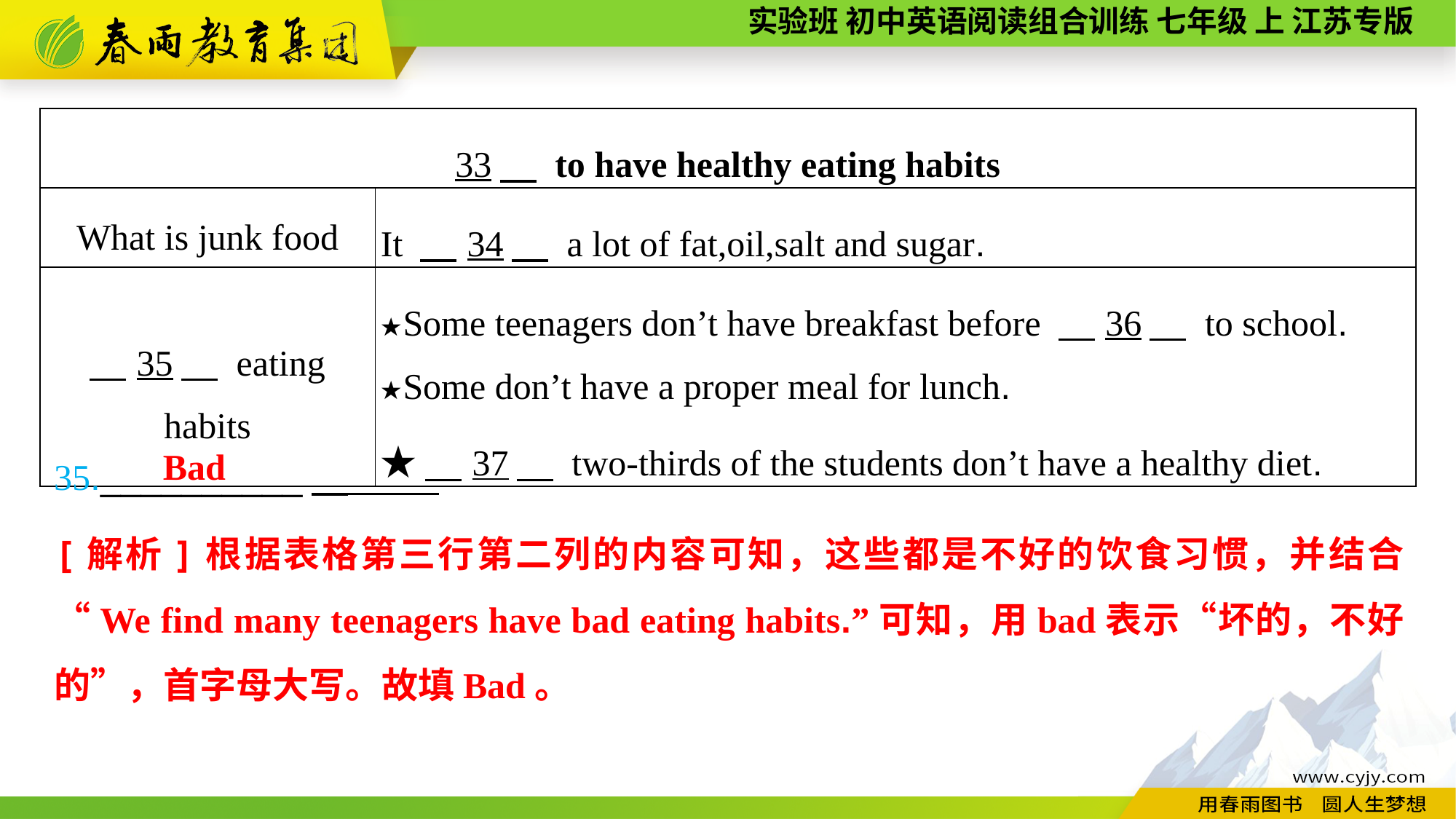

| 33　 to have healthy eating habits |  |
| --- | --- |
| What is junk food | It 　34　 a lot of fat,oil,salt and sugar. |
| 35　 eating habits | ★Some teenagers don’t have breakfast before 　36　 to school. ★Some don’t have a proper meal for lunch. ★　37　 two-thirds of the students don’t have a healthy diet. |
35.__________
Bad
[解析]根据表格第三行第二列的内容可知，这些都是不好的饮食习惯，并结合“We find many teenagers have bad eating habits.”可知，用bad表示“坏的，不好的”，首字母大写。故填Bad。